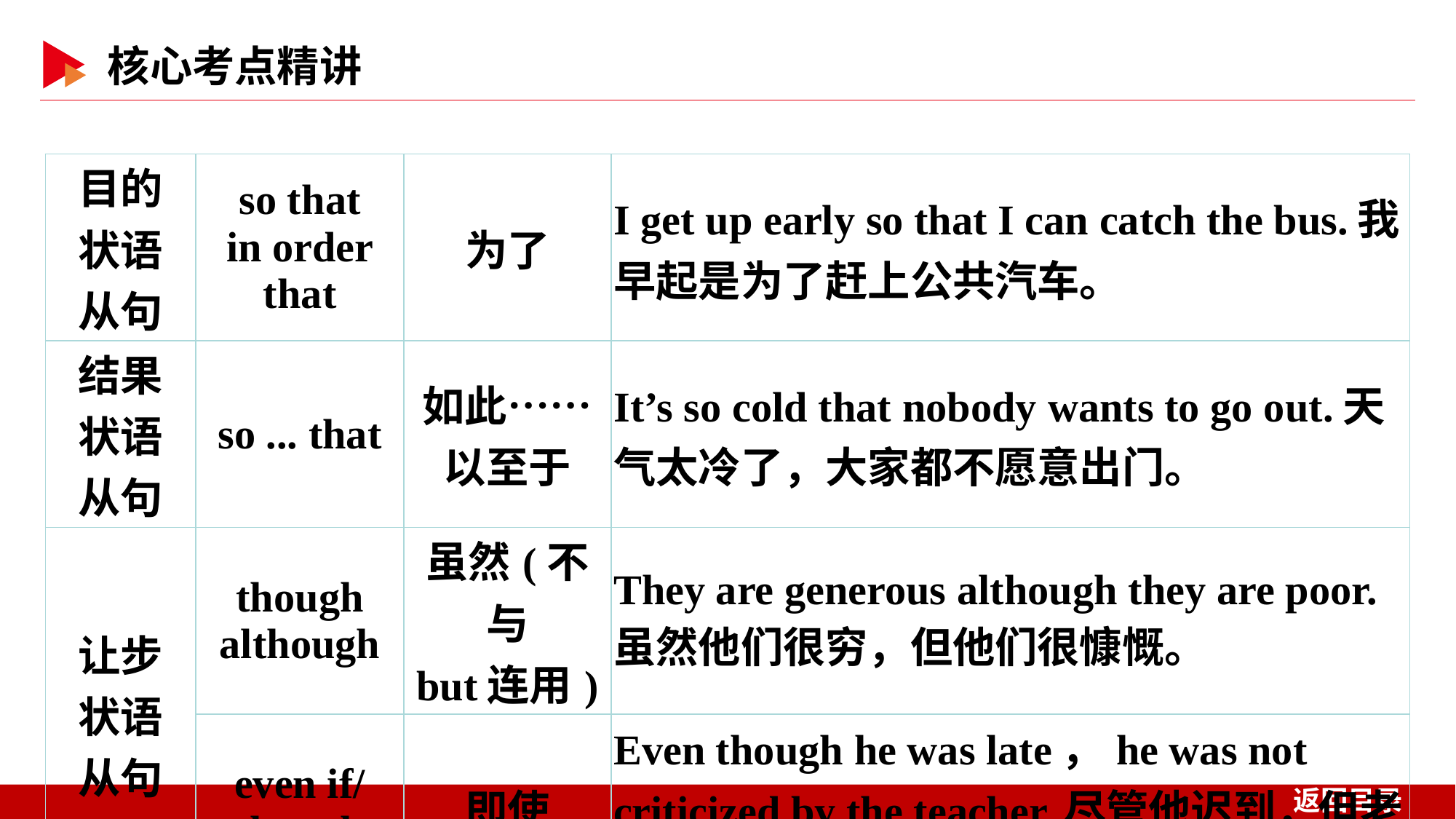

| 目的 状语 从句 | so that in order that | 为了 | I get up early so that I can catch the bus.我早起是为了赶上公共汽车。 |
| --- | --- | --- | --- |
| 结果 状语 从句 | so ... that | 如此……以至于 | It’s so cold that nobody wants to go out.天气太冷了，大家都不愿意出门。 |
| 让步 状语 从句 | though although | 虽然(不与 but连用) | They are generous although they are poor.虽然他们很穷，但他们很慷慨。 |
|  | even if/ though | 即使 | Even though he was late，he was not criticized by the teacher.尽管他迟到，但老师没有批评他。 |